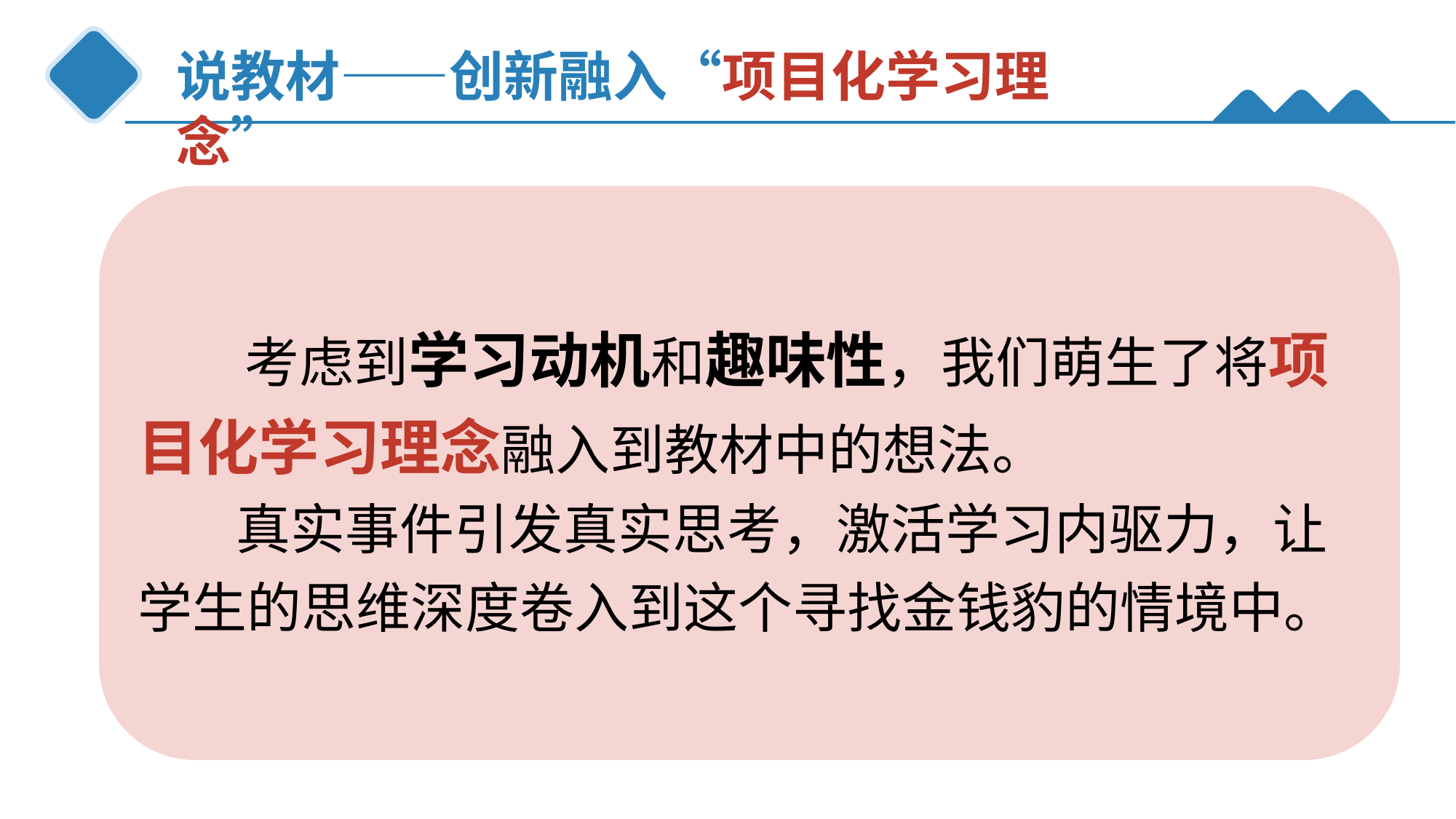

说教材——创新融入“项目化学习理念”

        考虑到学习动机和趣味性，我们萌生了将项目化学习理念融入到教材中的想法。
       真实事件引发真实思考，激活学习内驱力，让学生的思维深度卷入到这个寻找金钱豹的情境中。